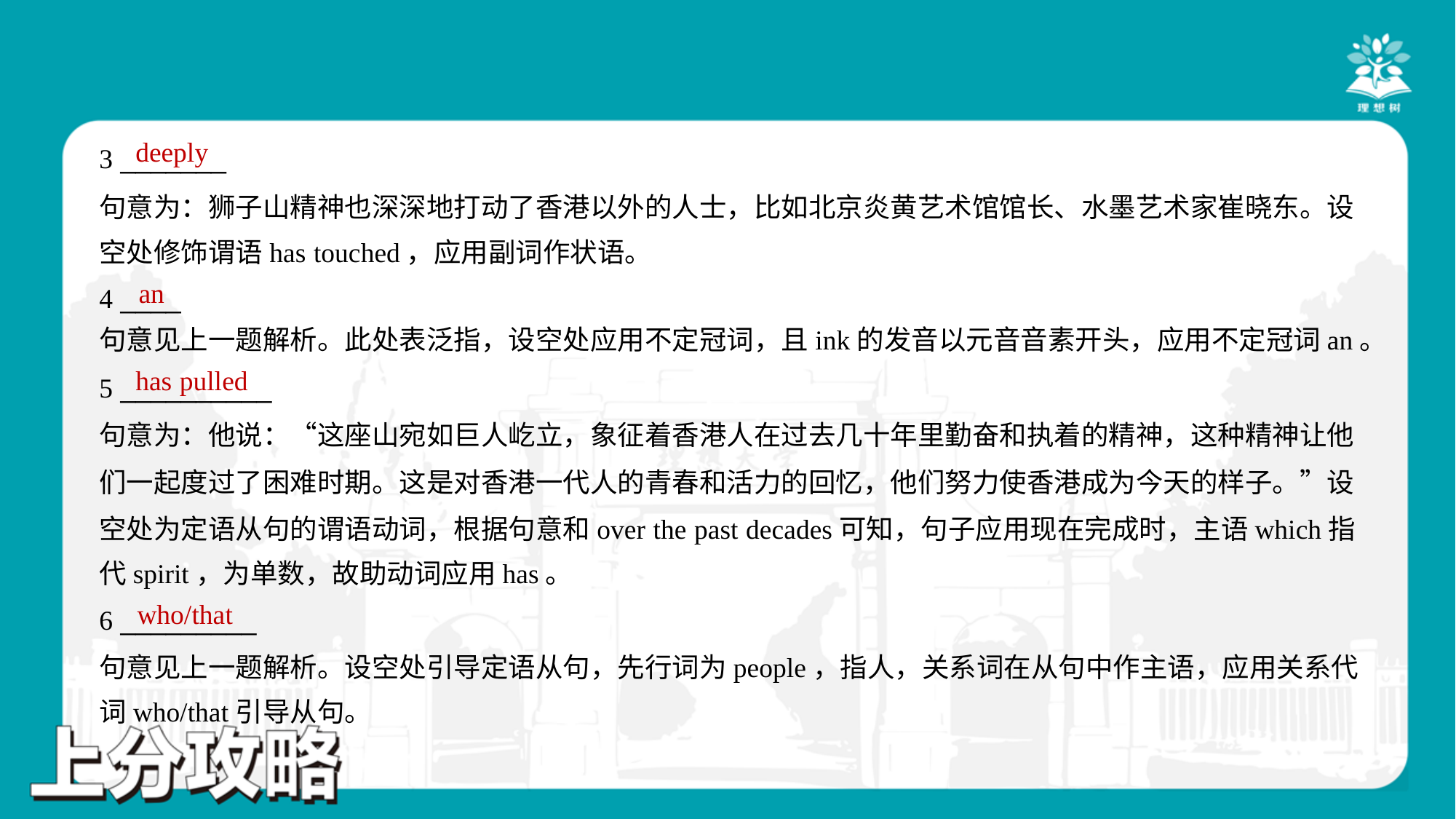

deeply
3 _______
句意为：狮子山精神也深深地打动了香港以外的人士，比如北京炎黄艺术馆馆长、水墨艺术家崔晓东。设
空处修饰谓语has touched，应用副词作状语。
an
4 ____
句意见上一题解析。此处表泛指，设空处应用不定冠词，且ink的发音以元音音素开头，应用不定冠词an。
has pulled
5 __________
句意为：他说：“这座山宛如巨人屹立，象征着香港人在过去几十年里勤奋和执着的精神，这种精神让他
们一起度过了困难时期。这是对香港一代人的青春和活力的回忆，他们努力使香港成为今天的样子。”设
空处为定语从句的谓语动词，根据句意和over the past decades可知，句子应用现在完成时，主语which指
代spirit，为单数，故助动词应用has。
who/that
6 _________
句意见上一题解析。设空处引导定语从句，先行词为people，指人，关系词在从句中作主语，应用关系代
词who/that引导从句。